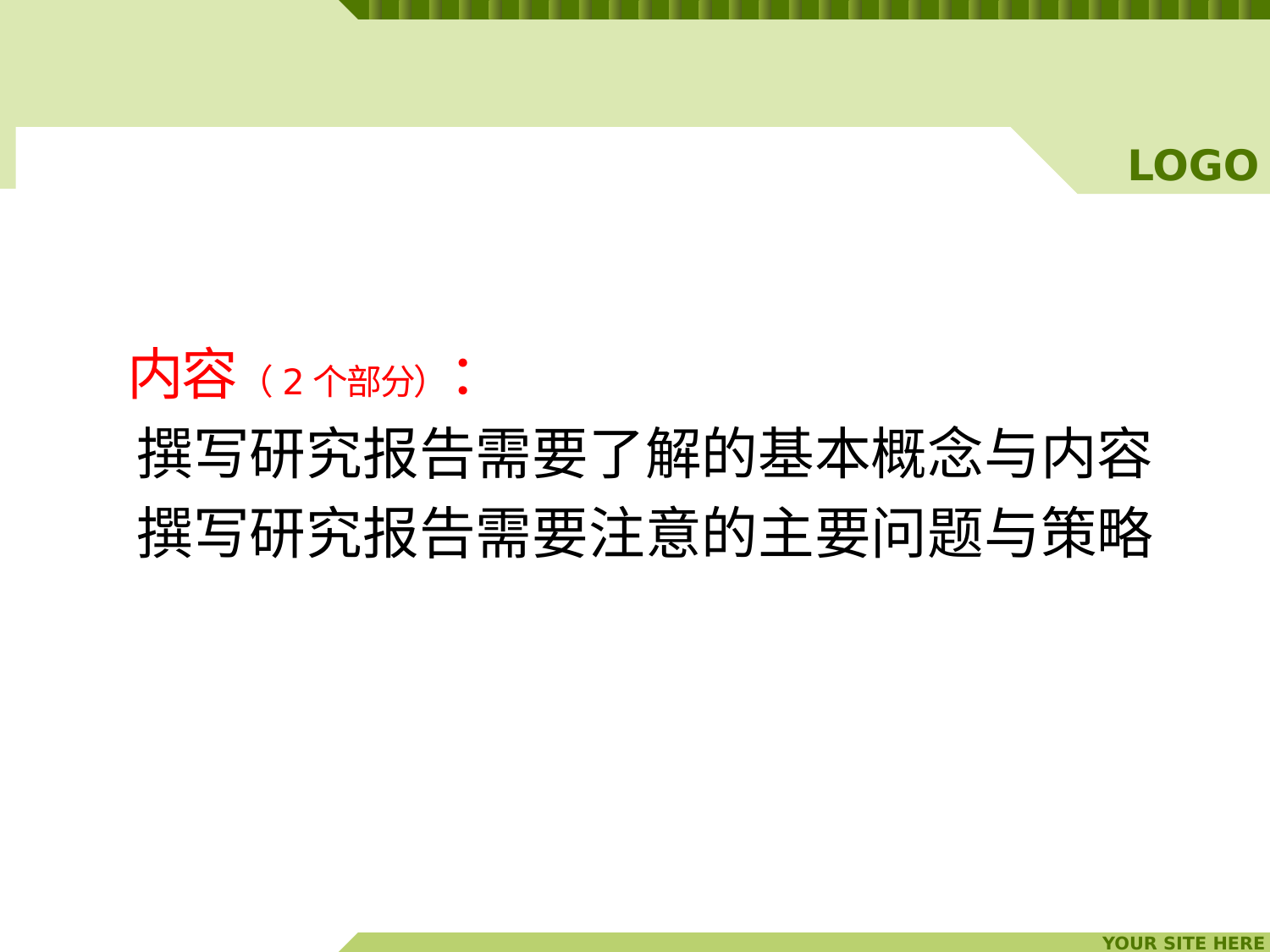

内容（2个部分）：
撰写研究报告需要了解的基本概念与内容
撰写研究报告需要注意的主要问题与策略